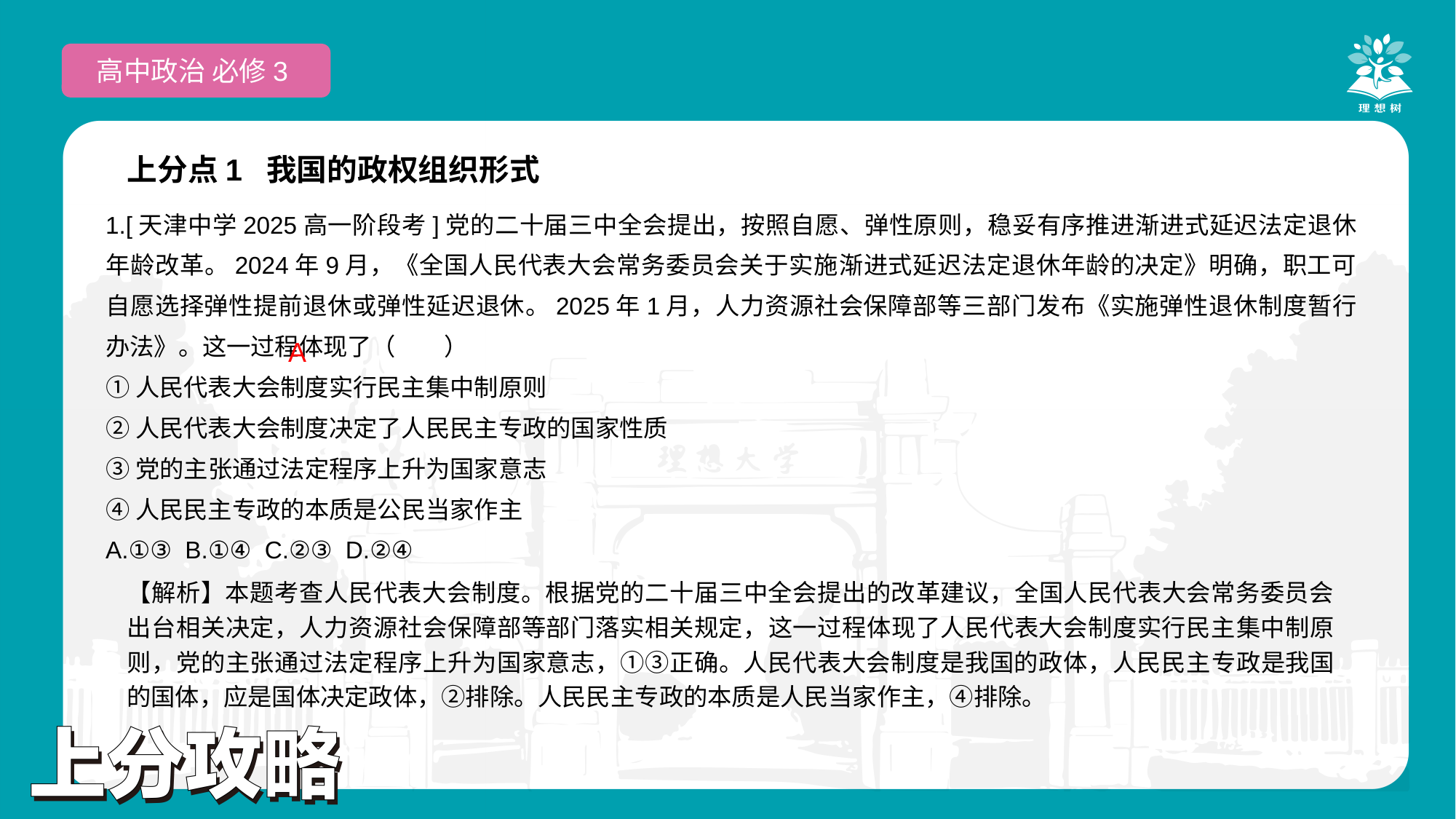

高中政治 必修3
上分点1  我国的政权组织形式
1.[天津中学2025高一阶段考]党的二十届三中全会提出，按照自愿、弹性原则，稳妥有序推进渐进式延迟法定退休年龄改革。2024年9月，《全国人民代表大会常务委员会关于实施渐进式延迟法定退休年龄的决定》明确，职工可自愿选择弹性提前退休或弹性延迟退休。2025年1月，人力资源社会保障部等三部门发布《实施弹性退休制度暂行办法》。这一过程体现了（　　）
①人民代表大会制度实行民主集中制原则
②人民代表大会制度决定了人民民主专政的国家性质
③党的主张通过法定程序上升为国家意志
④人民民主专政的本质是公民当家作主
A.①③  B.①④  C.②③  D.②④
 A
【解析】本题考查人民代表大会制度。根据党的二十届三中全会提出的改革建议，全国人民代表大会常务委员会出台相关决定，人力资源社会保障部等部门落实相关规定，这一过程体现了人民代表大会制度实行民主集中制原则，党的主张通过法定程序上升为国家意志，①③正确。人民代表大会制度是我国的政体，人民民主专政是我国的国体，应是国体决定政体，②排除。人民民主专政的本质是人民当家作主，④排除。